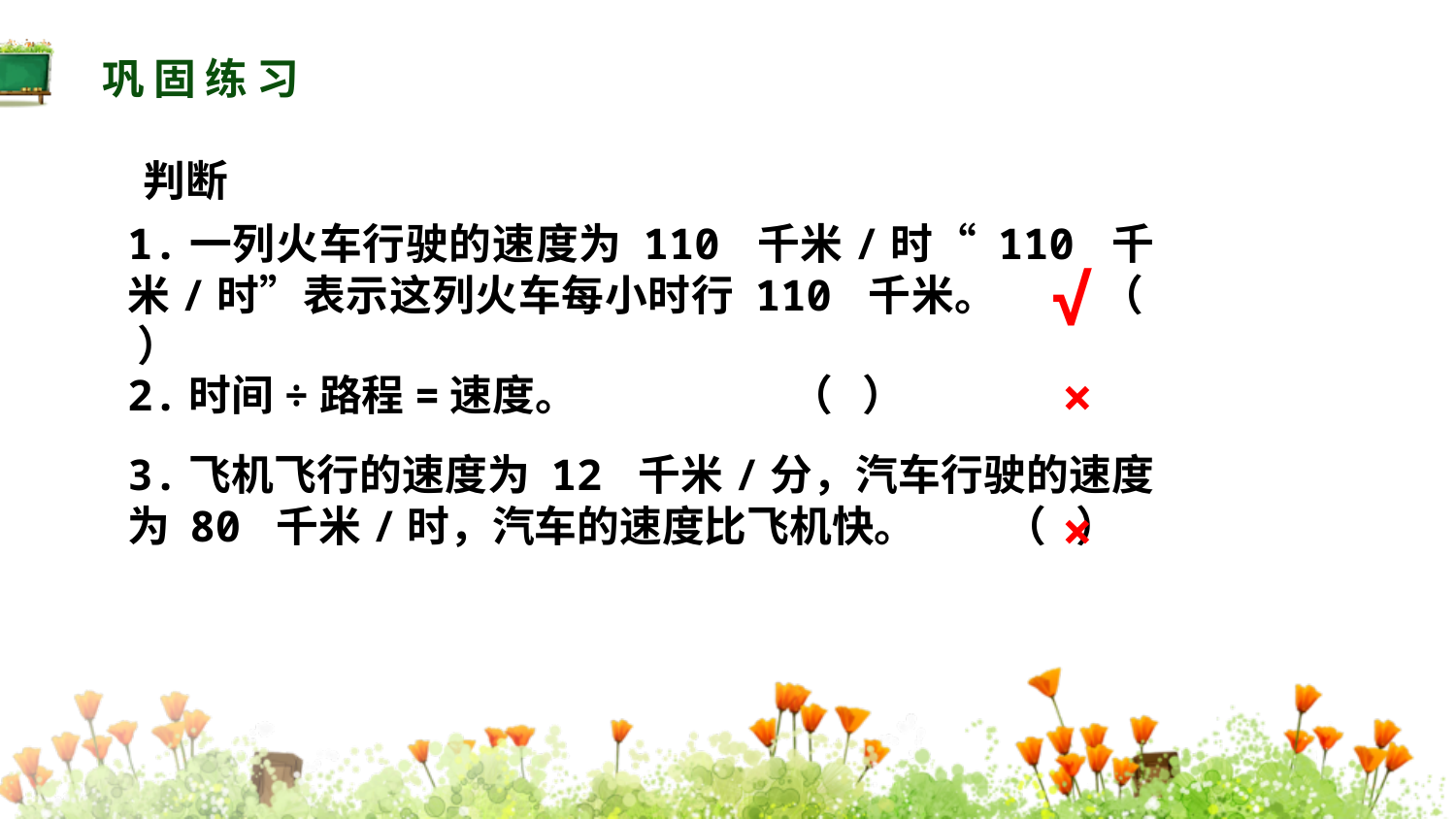

巩固练习
判断
1.一列火车行驶的速度为 110 千米/时“ 110 千米/时”表示这列火车每小时行 110 千米。          （   ）
√
×
2.时间÷路程=速度。                      （   ）
3.飞机飞行的速度为 12 千米/分，汽车行驶的速度为 80 千米/时，汽车的速度比飞机快。         （   ）
×